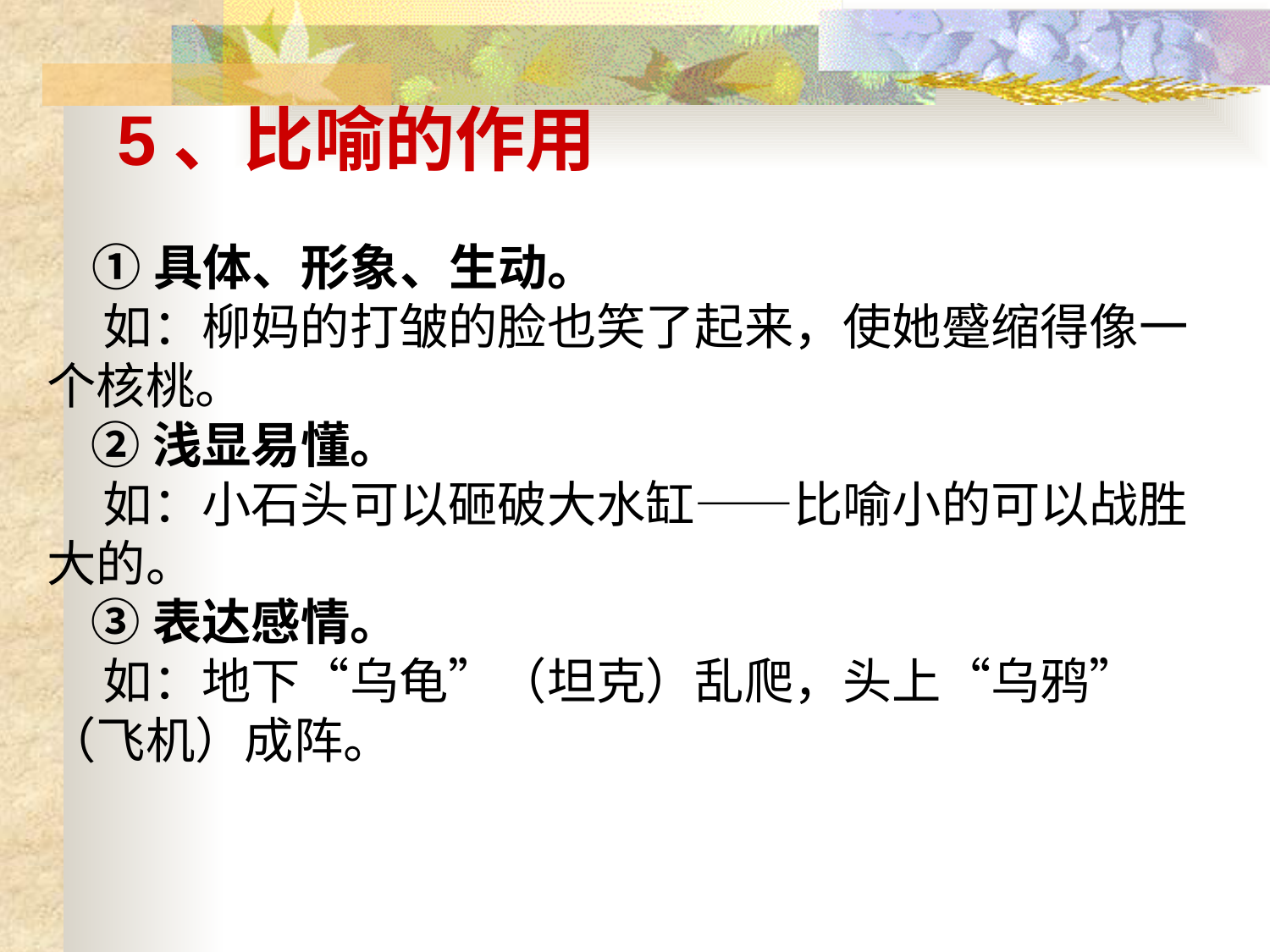

5、比喻的作用
    ①具体、形象、生动。
    如：柳妈的打皱的脸也笑了起来，使她蹙缩得像一个核桃。
    ②浅显易懂。
    如：小石头可以砸破大水缸——比喻小的可以战胜大的。
    ③表达感情。
    如：地下“乌龟”（坦克）乱爬，头上“乌鸦”（飞机）成阵。